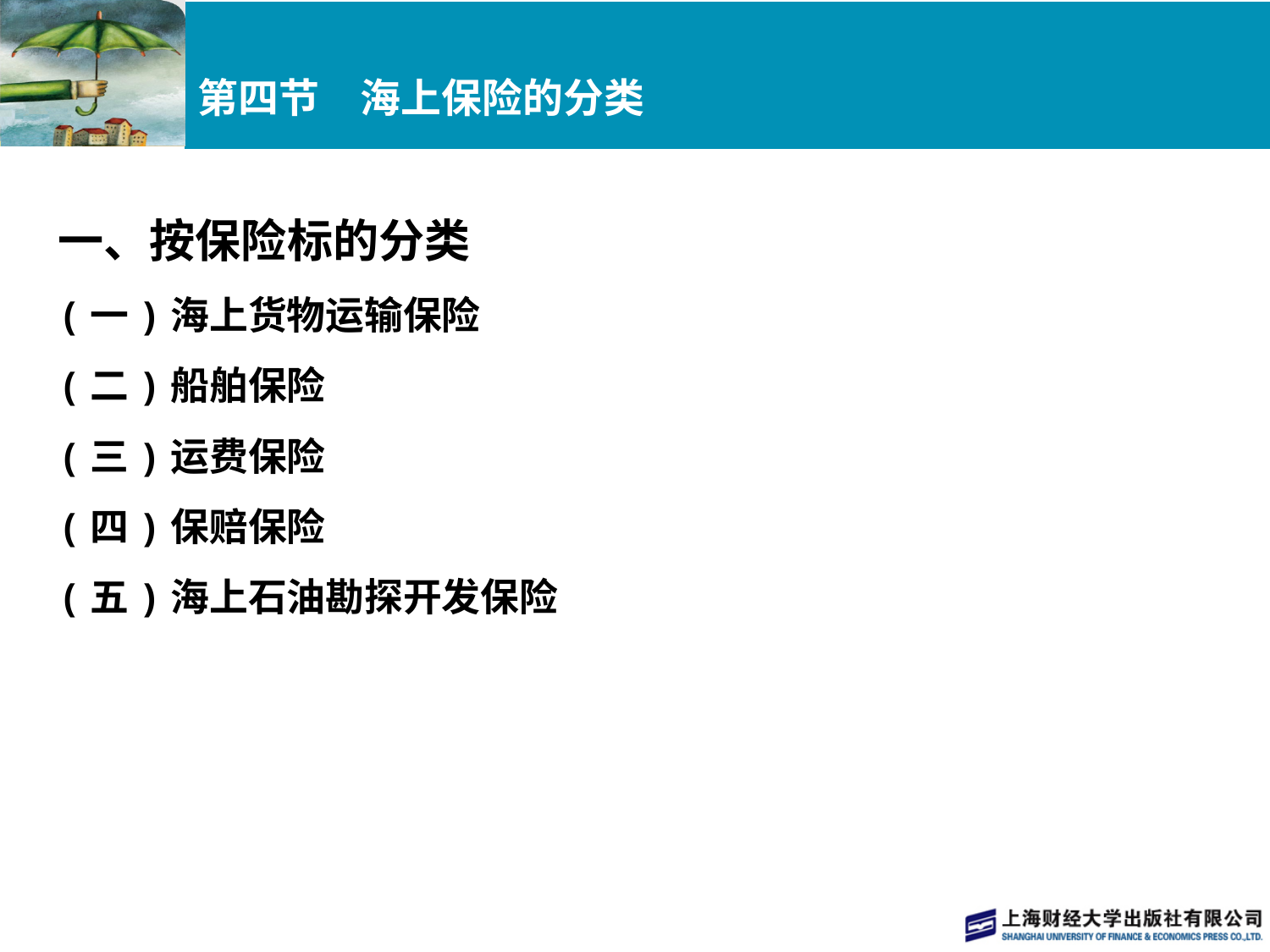

# 第四节　海上保险的分类
一、按保险标的分类
(一)海上货物运输保险
(二)船舶保险
(三)运费保险
(四)保赔保险
(五)海上石油勘探开发保险